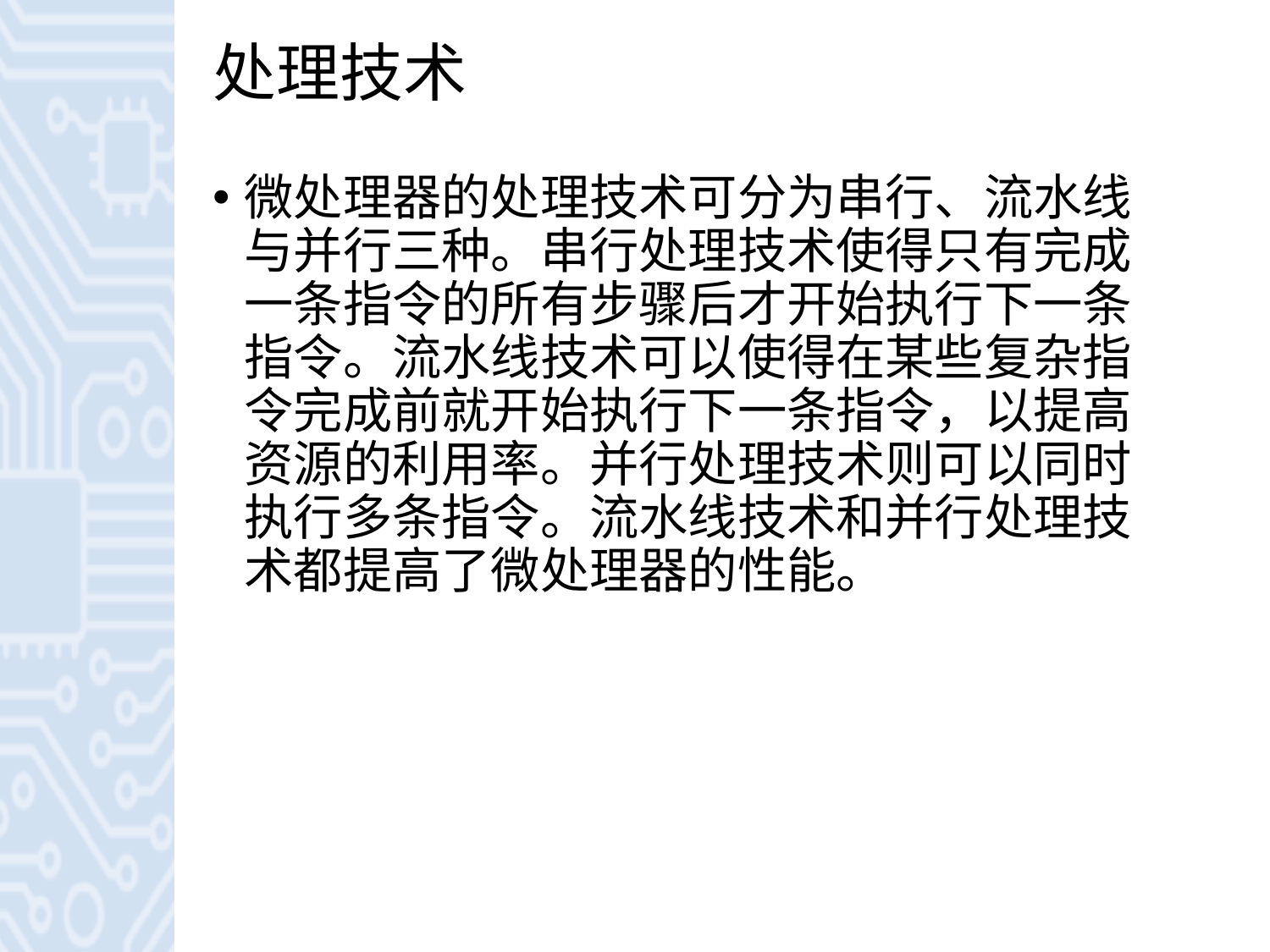

# 处理技术
微处理器的处理技术可分为串行、流水线与并行三种。串行处理技术使得只有完成一条指令的所有步骤后才开始执行下一条指令。流水线技术可以使得在某些复杂指令完成前就开始执行下一条指令，以提高资源的利用率。并行处理技术则可以同时执行多条指令。流水线技术和并行处理技术都提高了微处理器的性能。